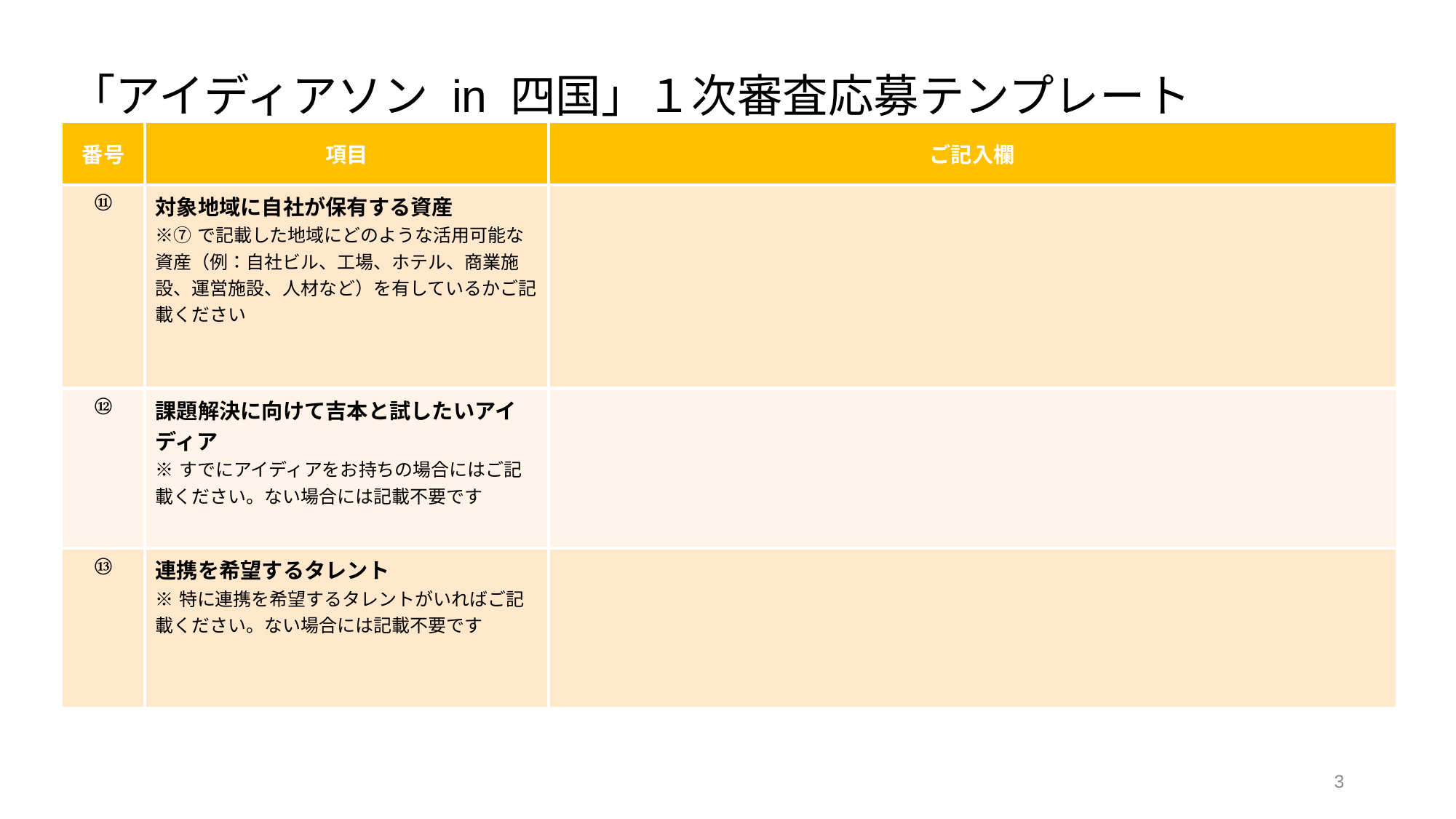

「アイディアソン in 四国」１次審査応募テンプレート
| 番号 | 項目 | ご記入欄 |
| --- | --- | --- |
| ⑪ | 対象地域に自社が保有する資産 ※⑦で記載した地域にどのような活用可能な資産（例：自社ビル、工場、ホテル、商業施設、運営施設、人材など）を有しているかご記載ください |  |
| ⑫ | 課題解決に向けて吉本と試したいアイディア ※すでにアイディアをお持ちの場合にはご記載ください。ない場合には記載不要です |  |
| ⑬ | 連携を希望するタレント ※特に連携を希望するタレントがいればご記載ください。ない場合には記載不要です |  |
3